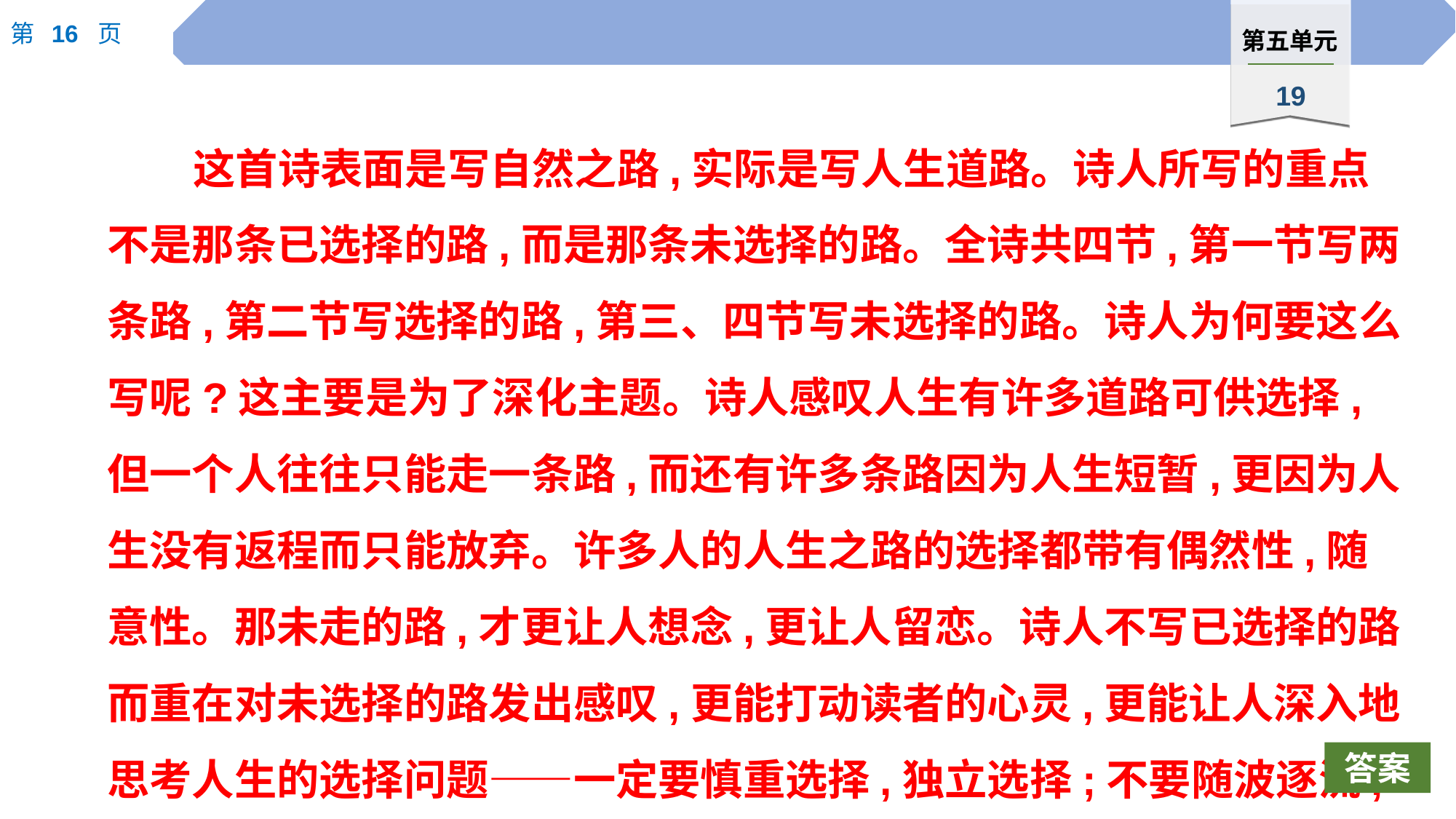

这首诗表面是写自然之路,实际是写人生道路。诗人所写的重点不是那条已选择的路,而是那条未选择的路。全诗共四节,第一节写两条路,第二节写选择的路,第三、四节写未选择的路。诗人为何要这么写呢?这主要是为了深化主题。诗人感叹人生有许多道路可供选择,但一个人往往只能走一条路,而还有许多条路因为人生短暂,更因为人生没有返程而只能放弃。许多人的人生之路的选择都带有偶然性,随意性。那未走的路,才更让人想念,更让人留恋。诗人不写已选择的路而重在对未选择的路发出感叹,更能打动读者的心灵,更能让人深入地思考人生的选择问题——一定要慎重选择,独立选择;不要随波逐流,不可掉以轻心!
答案